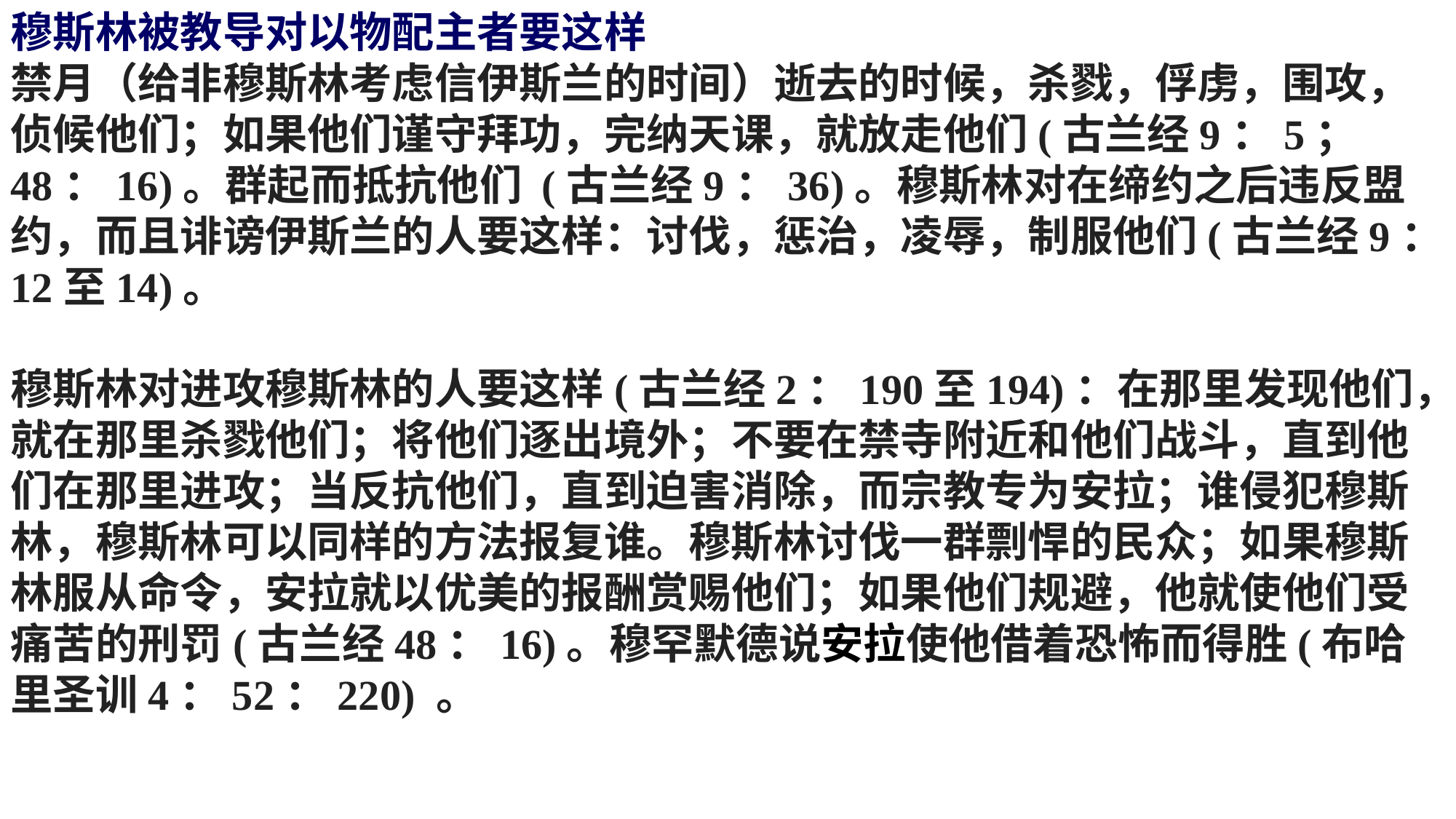

穆斯林被教导对以物配主者要这样
禁月（给非穆斯林考虑信伊斯兰的时间）逝去的时候，杀戮，俘虏，围攻，侦候他们；如果他们谨守拜功，完纳天课，就放走他们(古兰经9：5；48：16)。群起而抵抗他们 (古兰经9：36)。穆斯林对在缔约之后违反盟约，而且诽谤伊斯兰的人要这样：讨伐，惩治，凌辱，制服他们(古兰经9：12至14)。

穆斯林对进攻穆斯林的人要这样(古兰经2：190至194)：在那里发现他们，就在那里杀戮他们；将他们逐出境外；不要在禁寺附近和他们战斗，直到他们在那里进攻；当反抗他们，直到迫害消除，而宗教专为安拉；谁侵犯穆斯林，穆斯林可以同样的方法报复谁。穆斯林讨伐一群剽悍的民众；如果穆斯林服从命令，安拉就以优美的报酬赏赐他们；如果他们规避，他就使他们受痛苦的刑罚(古兰经48：16)。穆罕默德说安拉使他借着恐怖而得胜(布哈里圣训4：52：220) 。